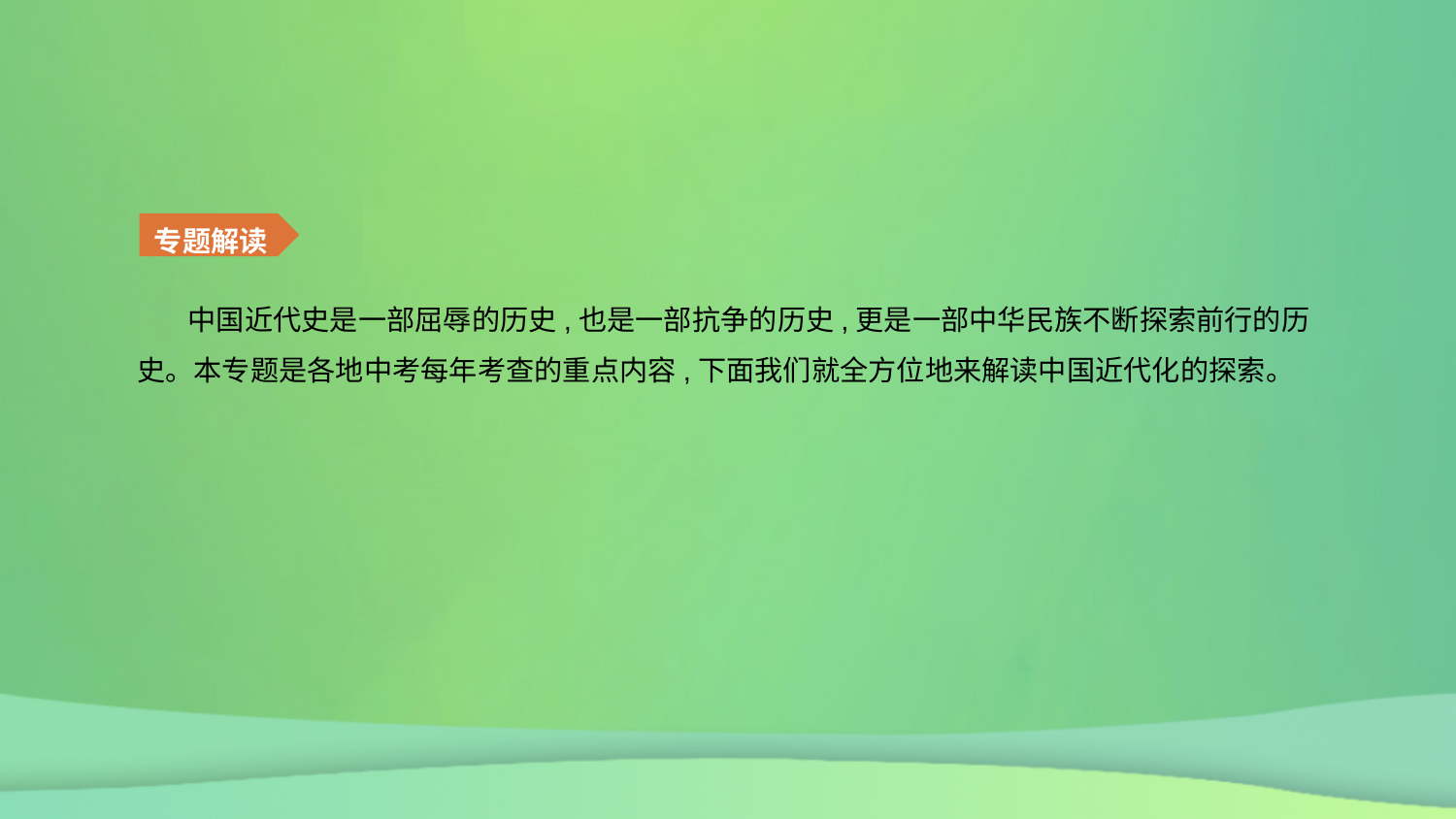

专题解读

       中国近代史是一部屈辱的历史,也是一部抗争的历史,更是一部中华民族不断探索前行的历史。本专题是各地中考每年考查的重点内容,下面我们就全方位地来解读中国近代化的探索。